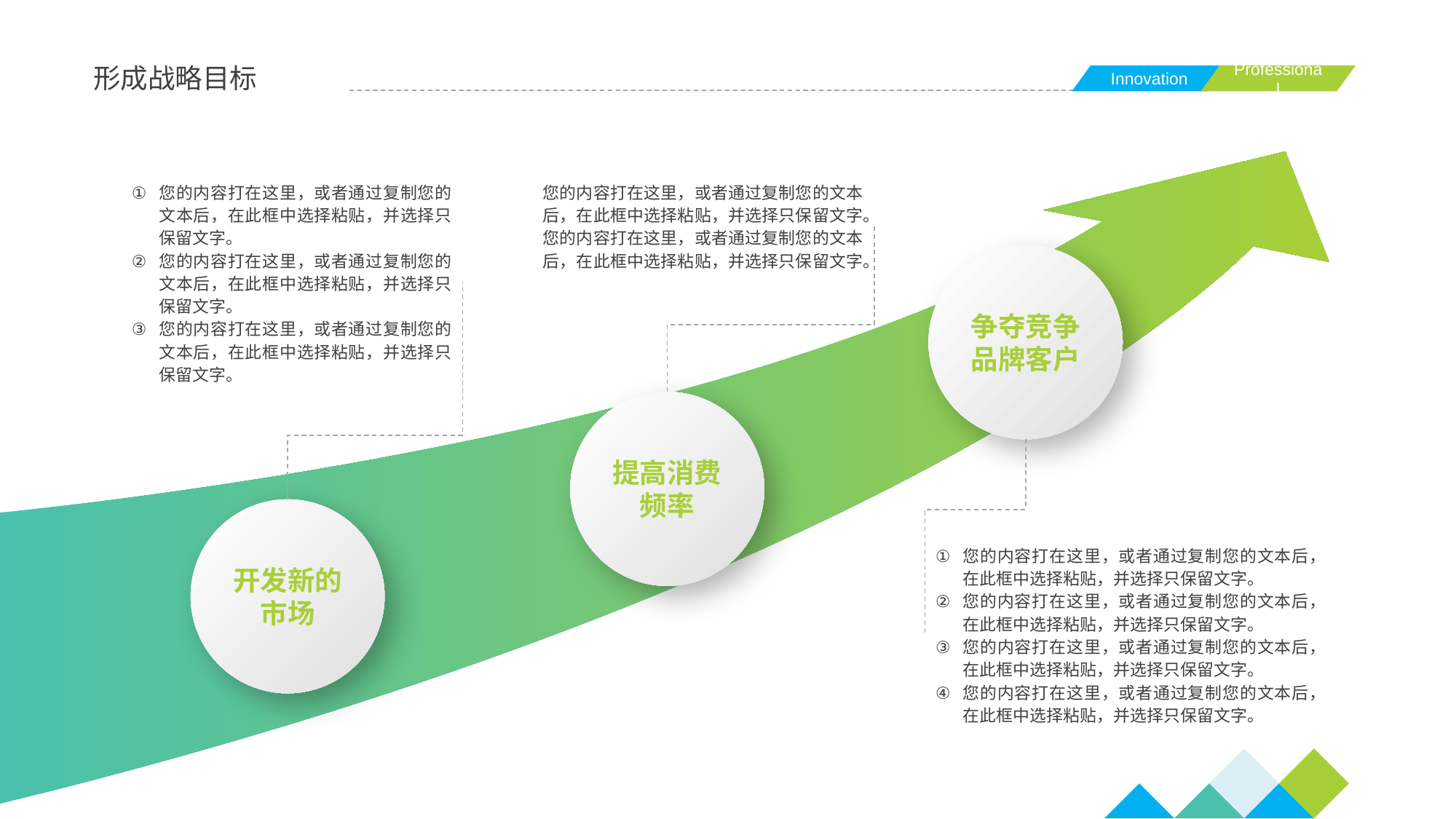

形成战略目标

您的内容打在这里，或者通过复制您的文本后，在此框中选择粘贴，并选择只保留文字。
您的内容打在这里，或者通过复制您的文本后，在此框中选择粘贴，并选择只保留文字。
您的内容打在这里，或者通过复制您的文本后，在此框中选择粘贴，并选择只保留文字。
您的内容打在这里，或者通过复制您的文本后，在此框中选择粘贴，并选择只保留文字。
您的内容打在这里，或者通过复制您的文本后，在此框中选择粘贴，并选择只保留文字。
争夺竞争品牌客户
提高消费频率
开发新的市场
您的内容打在这里，或者通过复制您的文本后，在此框中选择粘贴，并选择只保留文字。
您的内容打在这里，或者通过复制您的文本后，在此框中选择粘贴，并选择只保留文字。
您的内容打在这里，或者通过复制您的文本后，在此框中选择粘贴，并选择只保留文字。
您的内容打在这里，或者通过复制您的文本后，在此框中选择粘贴，并选择只保留文字。